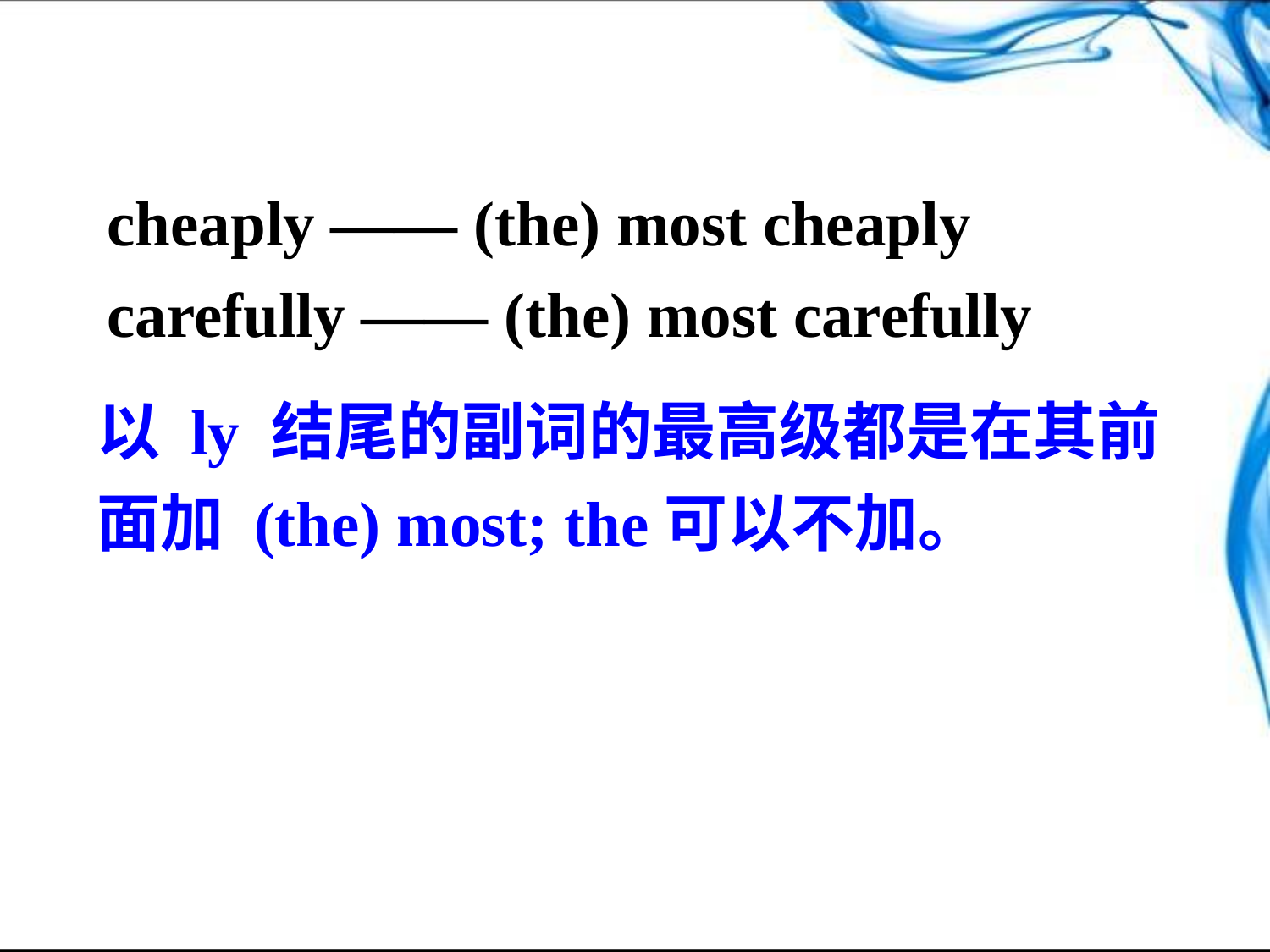

cheaply —— (the) most cheaply
carefully —— (the) most carefully
以 ly 结尾的副词的最高级都是在其前面加 (the) most; the可以不加。